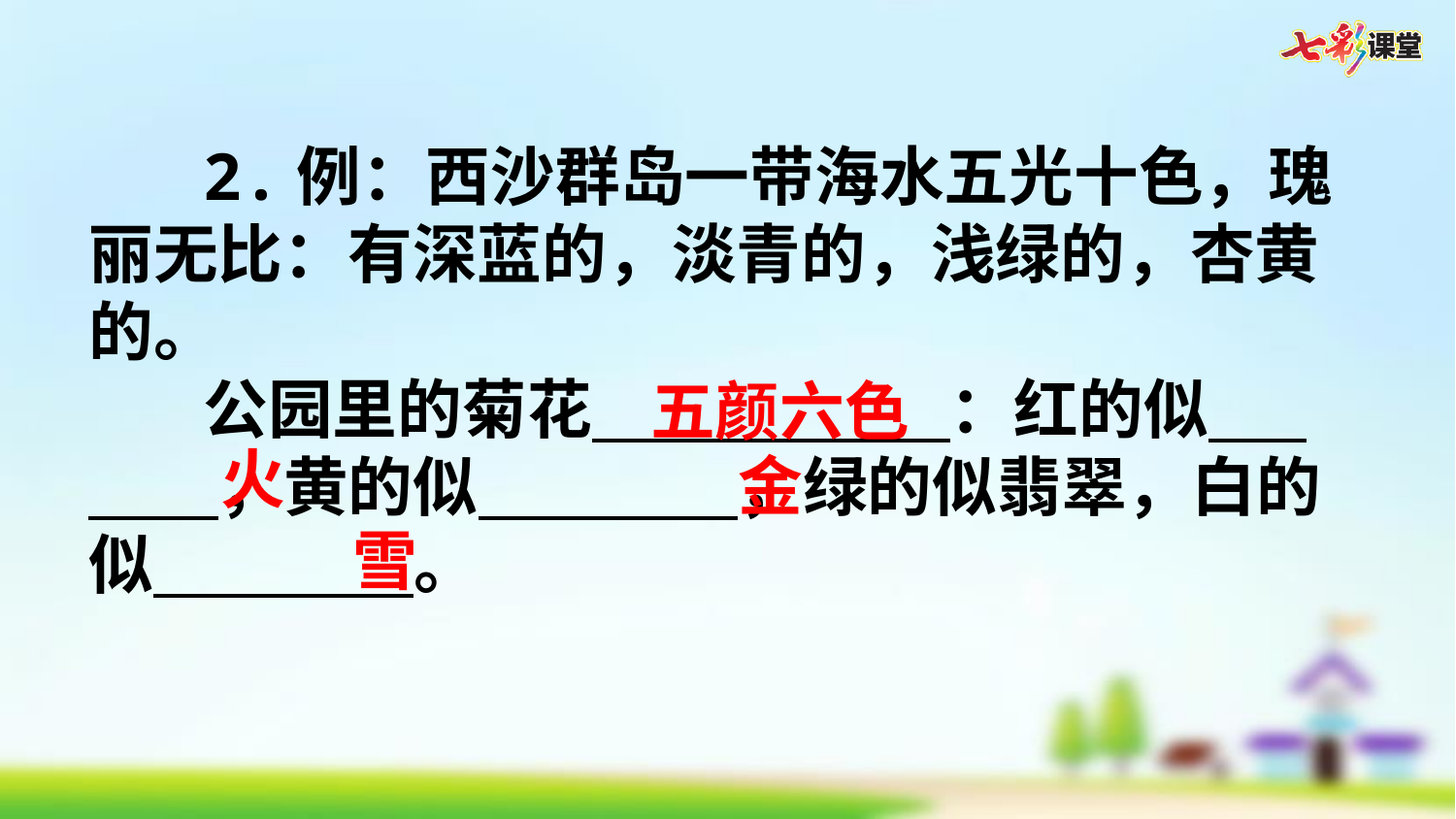

2.例：西沙群岛一带海水五光十色，瑰丽无比：有深蓝的，淡青的，浅绿的，杏黄的。
公园里的菊花           ：红的似       ，黄的似        ，绿的似翡翠，白的似        。

五颜六色
火
金
雪